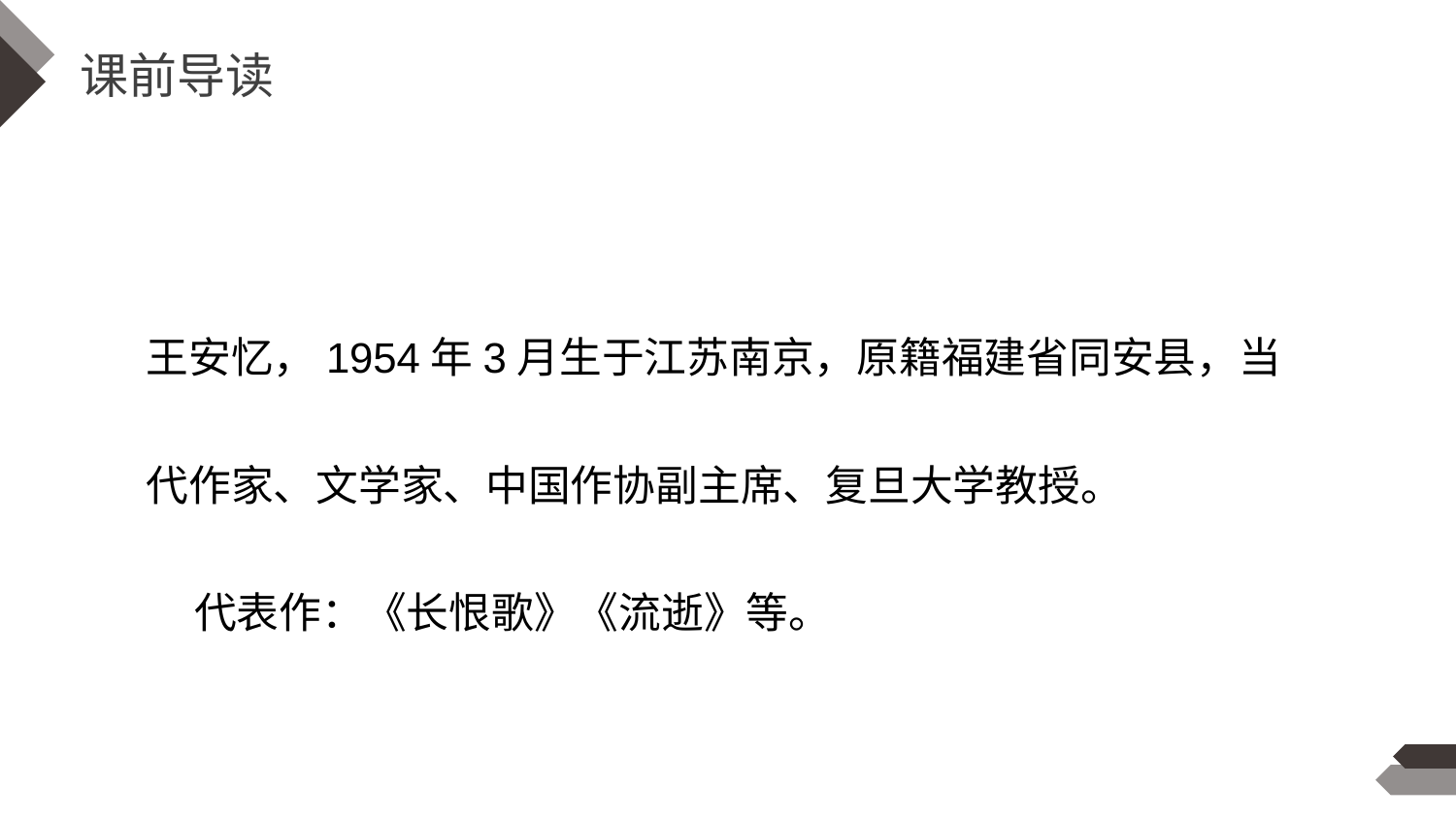

课前导读
王安忆，1954年3月生于江苏南京，原籍福建省同安县，当代作家、文学家、中国作协副主席、复旦大学教授。
    代表作：《长恨歌》《流逝》等。